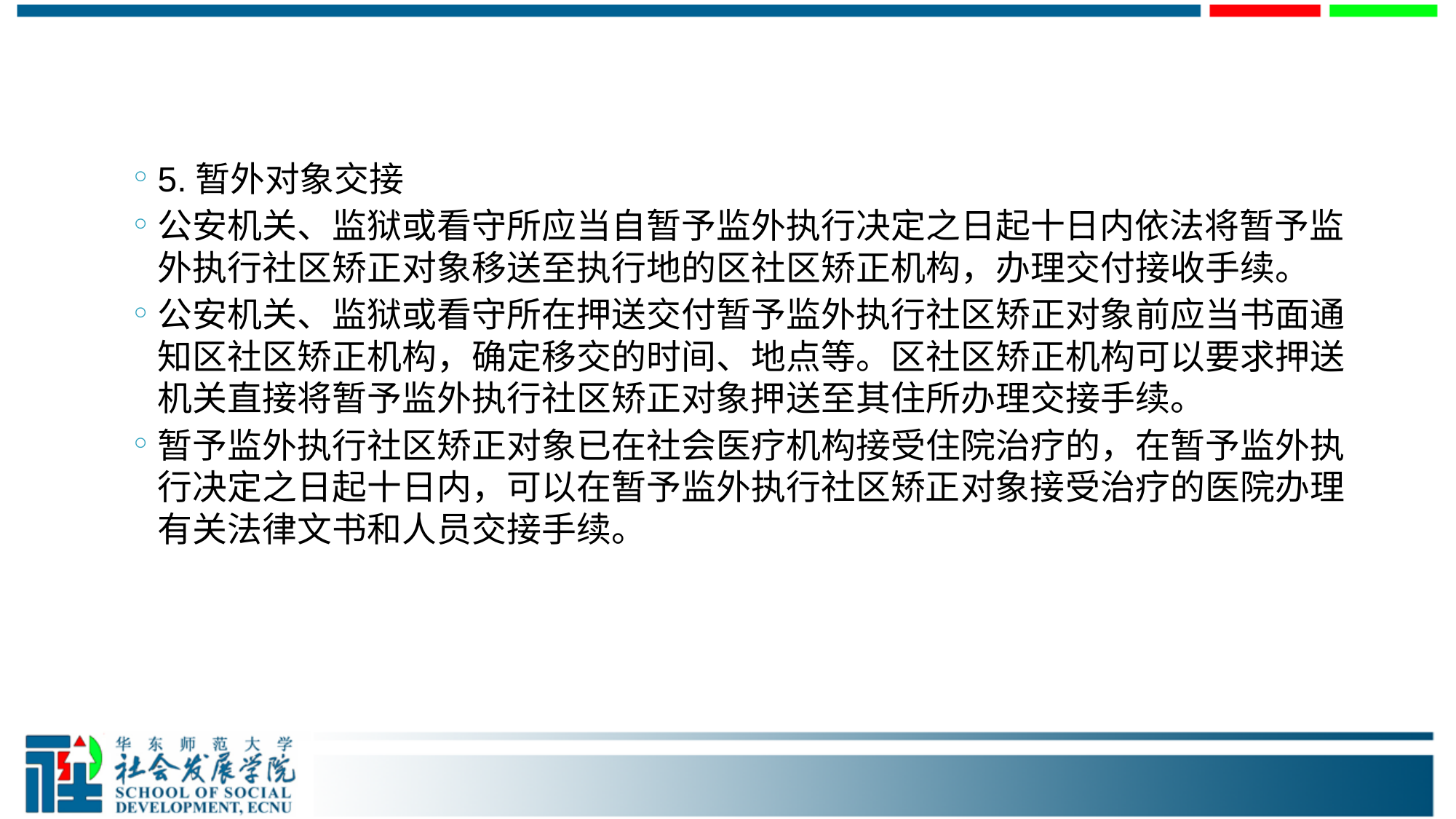

#
5.暂外对象交接
公安机关、监狱或看守所应当自暂予监外执行决定之日起十日内依法将暂予监外执行社区矫正对象移送至执行地的区社区矫正机构，办理交付接收手续。
公安机关、监狱或看守所在押送交付暂予监外执行社区矫正对象前应当书面通知区社区矫正机构，确定移交的时间、地点等。区社区矫正机构可以要求押送机关直接将暂予监外执行社区矫正对象押送至其住所办理交接手续。
暂予监外执行社区矫正对象已在社会医疗机构接受住院治疗的，在暂予监外执行决定之日起十日内，可以在暂予监外执行社区矫正对象接受治疗的医院办理有关法律文书和人员交接手续。